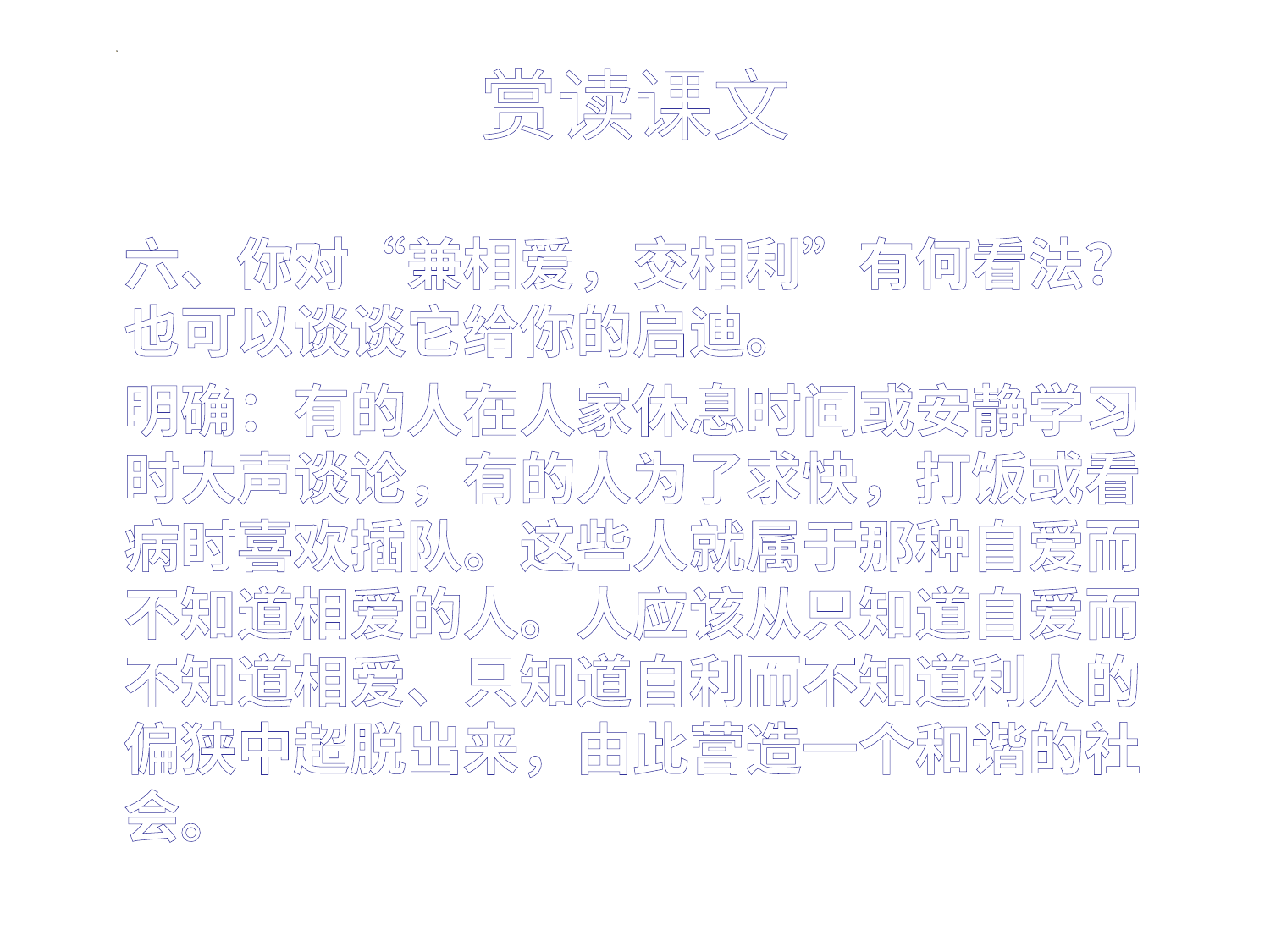

# 赏读课文
六、你对“兼相爱，交相利”有何看法？也可以谈谈它给你的启迪。
明确：有的人在人家休息时间或安静学习时大声谈论，有的人为了求快，打饭或看病时喜欢插队。这些人就属于那种自爱而不知道相爱的人。人应该从只知道自爱而不知道相爱、只知道自利而不知道利人的偏狭中超脱出来，由此营造一个和谐的社会。